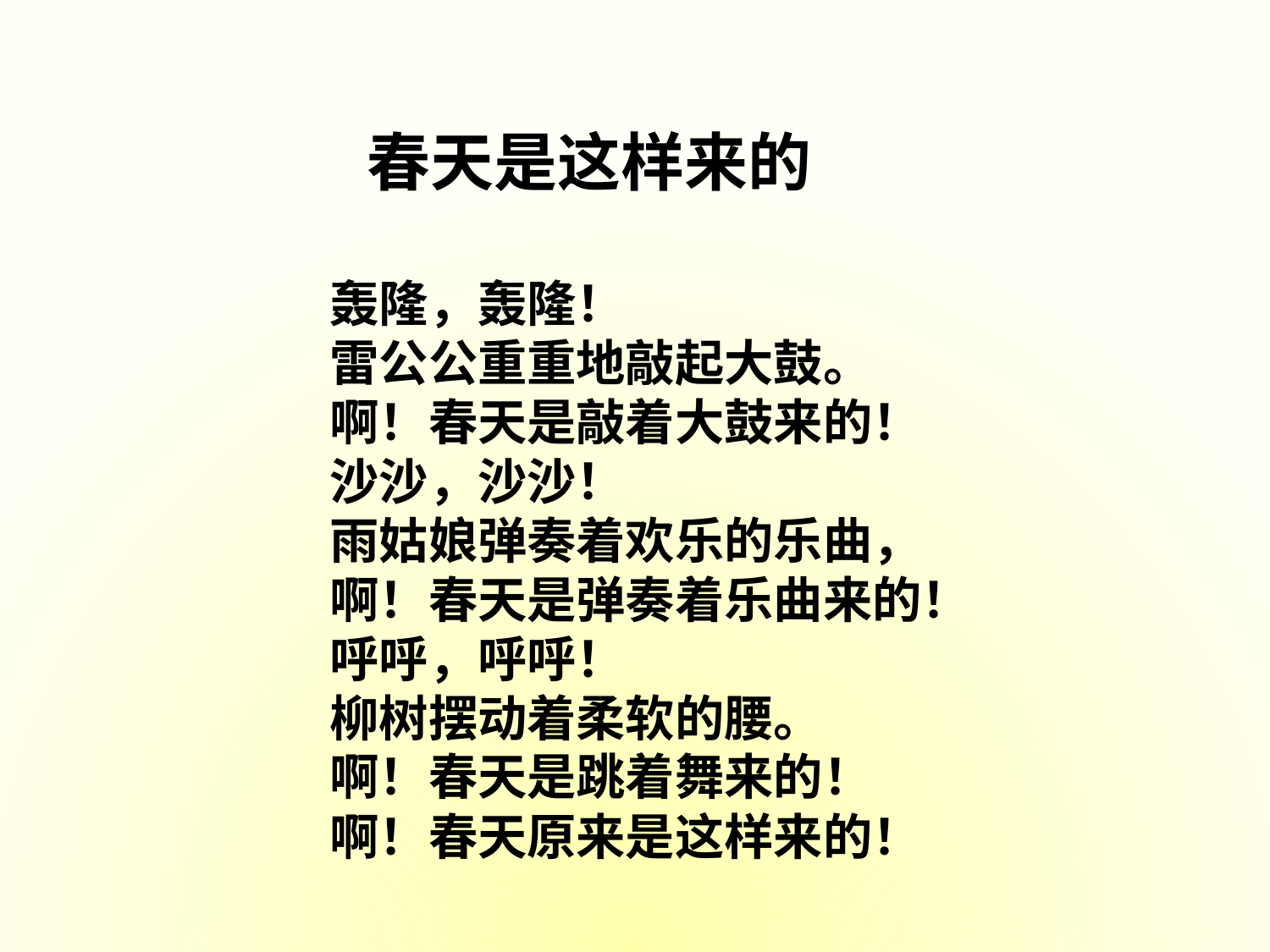

春天是这样来的
轰隆，轰隆！
雷公公重重地敲起大鼓。
啊！春天是敲着大鼓来的！
沙沙，沙沙！
雨姑娘弹奏着欢乐的乐曲，
啊！春天是弹奏着乐曲来的！
呼呼，呼呼！
柳树摆动着柔软的腰。
啊！春天是跳着舞来的！
啊！春天原来是这样来的！